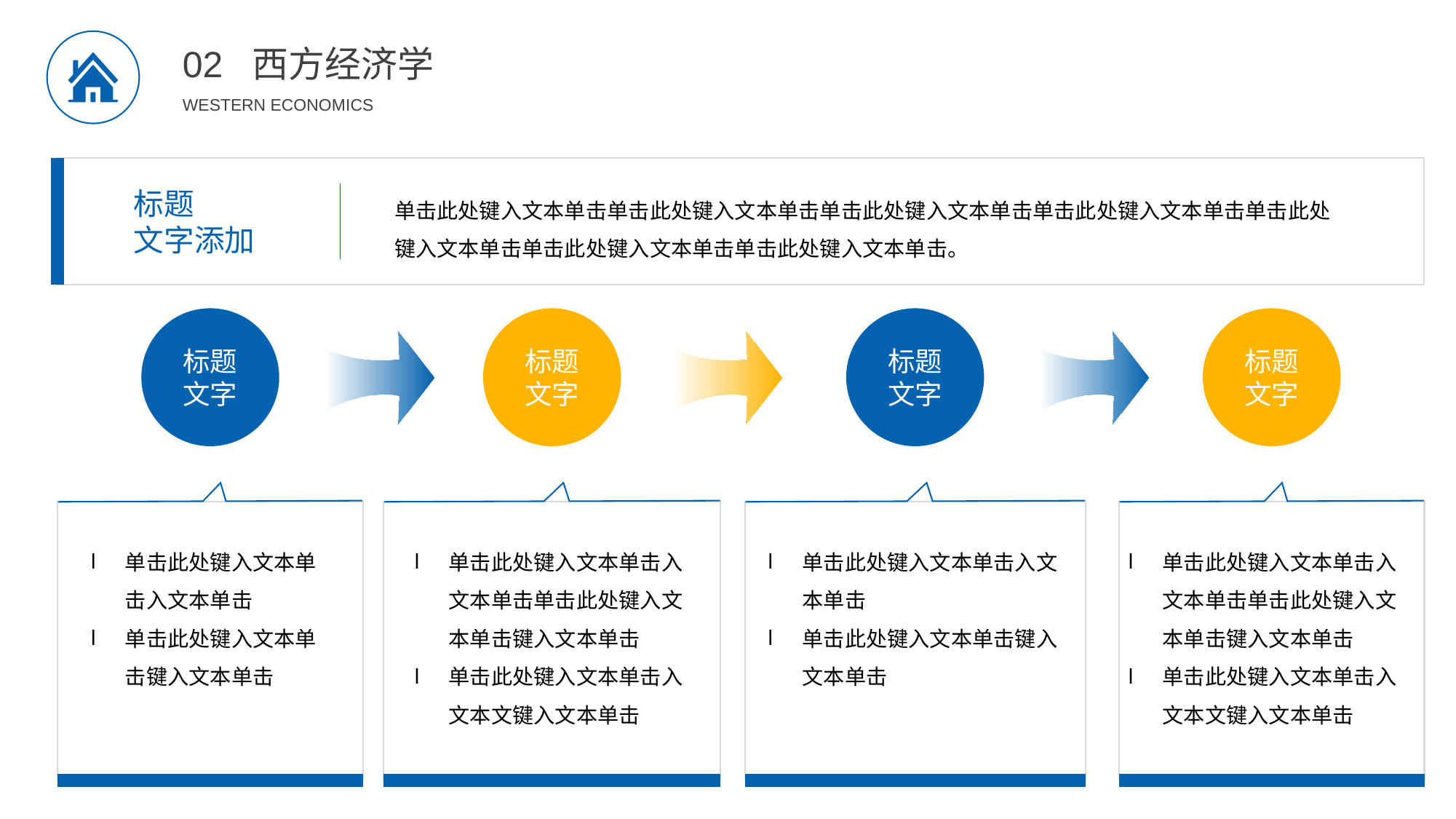

BY YUSHEN

02  西方经济学

WESTERN ECONOMICS

标题
文字添加
单击此处键入文本单击单击此处键入文本单击单击此处键入文本单击单击此处键入文本单击单击此处键入文本单击单击此处键入文本单击单击此处键入文本单击。
标题
文字

单击此处键入文本单击入文本单击
单击此处键入文本单击键入文本单击
标题
文字

单击此处键入文本单击入文本单击单击此处键入文本单击键入文本单击
单击此处键入文本单击入文本文键入文本单击
标题
文字

单击此处键入文本单击入文本单击
单击此处键入文本单击键入文本单击
标题
文字

单击此处键入文本单击入文本单击单击此处键入文本单击键入文本单击
单击此处键入文本单击入文本文键入文本单击